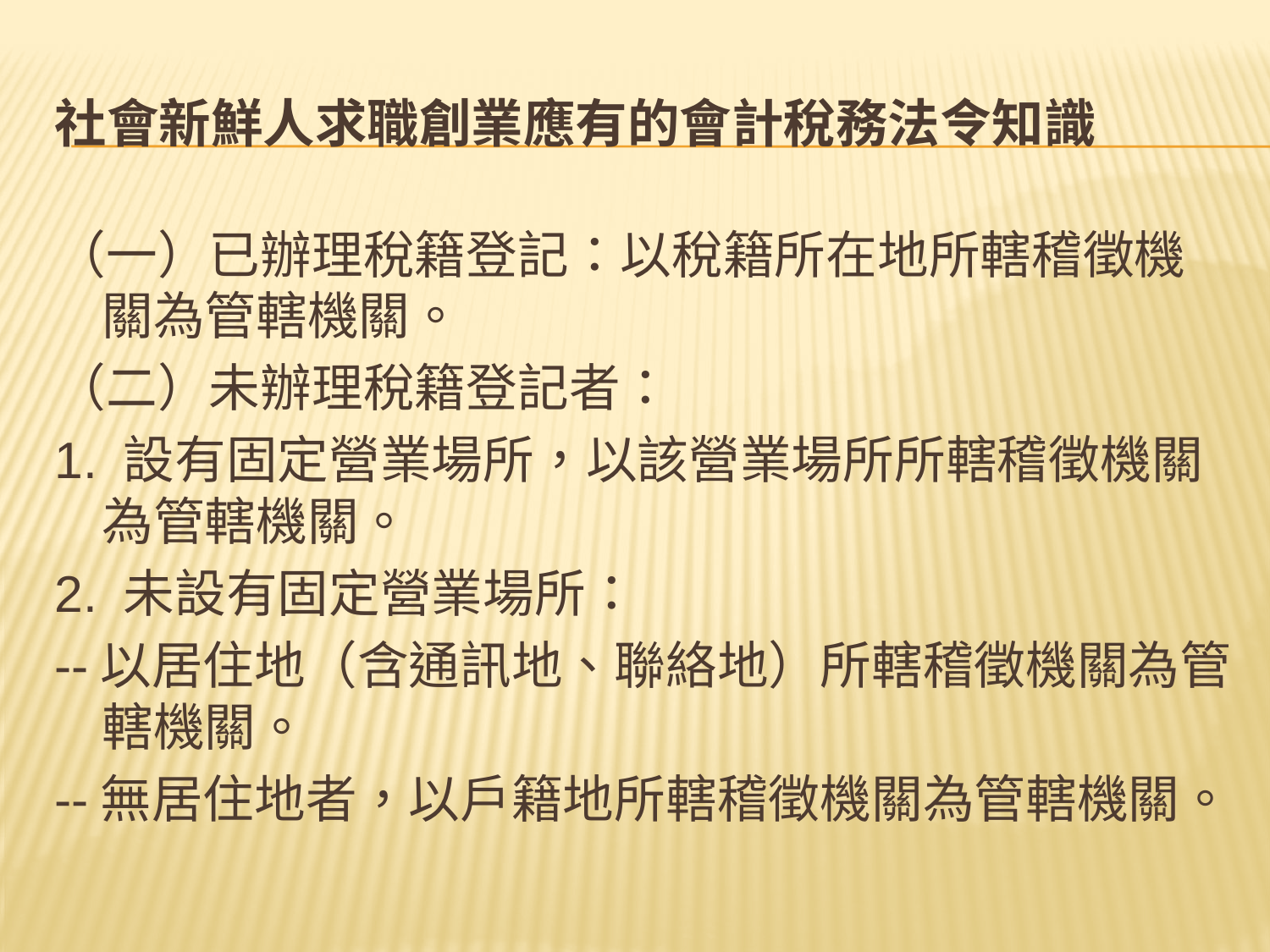

# 社會新鮮人求職創業應有的會計稅務法令知識
（一）已辦理稅籍登記：以稅籍所在地所轄稽徵機關為管轄機關。
（二）未辦理稅籍登記者：
1. 設有固定營業場所，以該營業場所所轄稽徵機關為管轄機關。
2. 未設有固定營業場所：
--以居住地（含通訊地、聯絡地）所轄稽徵機關為管轄機關。
--無居住地者，以戶籍地所轄稽徵機關為管轄機關。